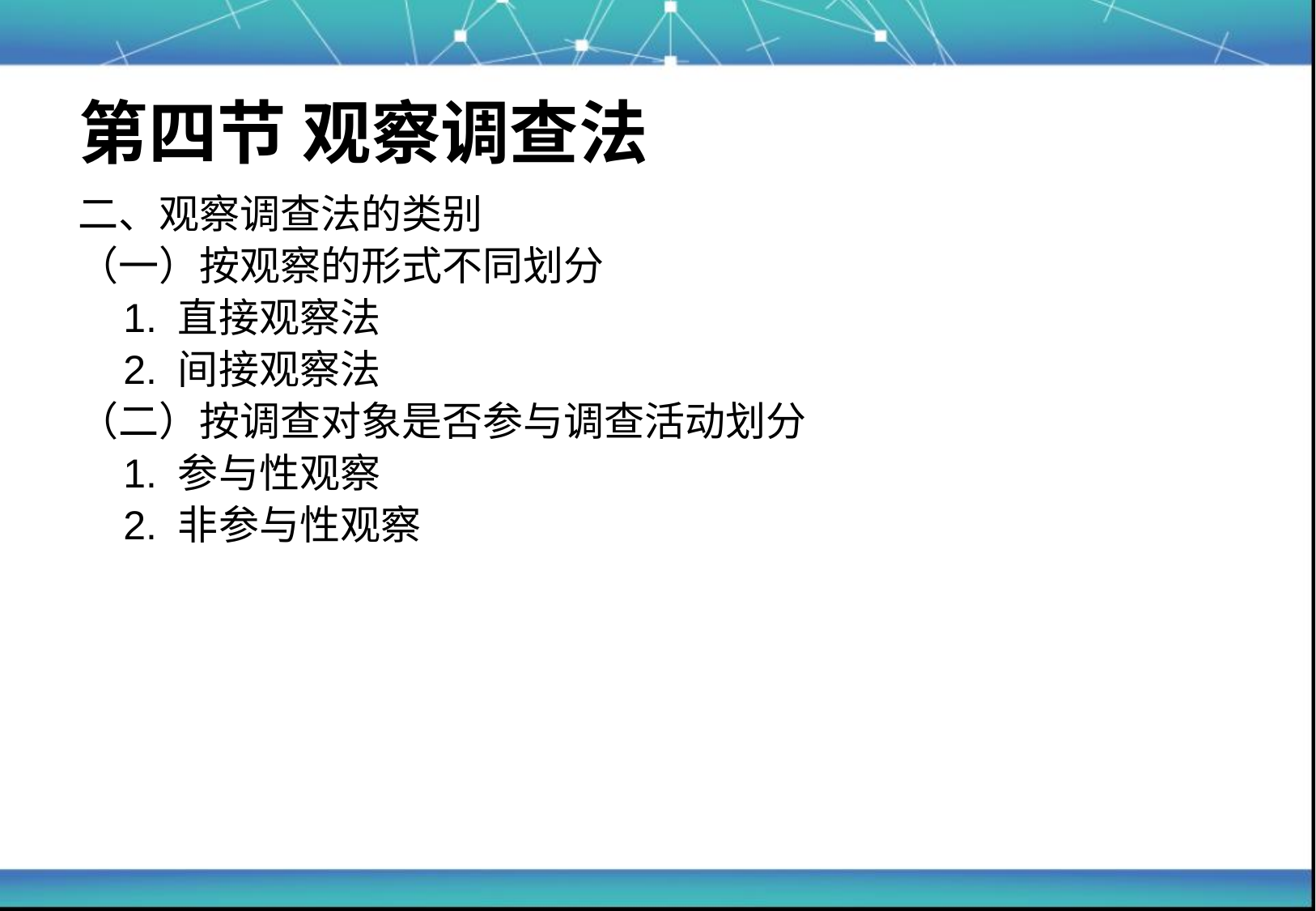

# 第四节 观察调查法
二、观察调查法的类别
（一）按观察的形式不同划分
	1. 直接观察法
	2. 间接观察法
（二）按调查对象是否参与调查活动划分
	1. 参与性观察
	2. 非参与性观察